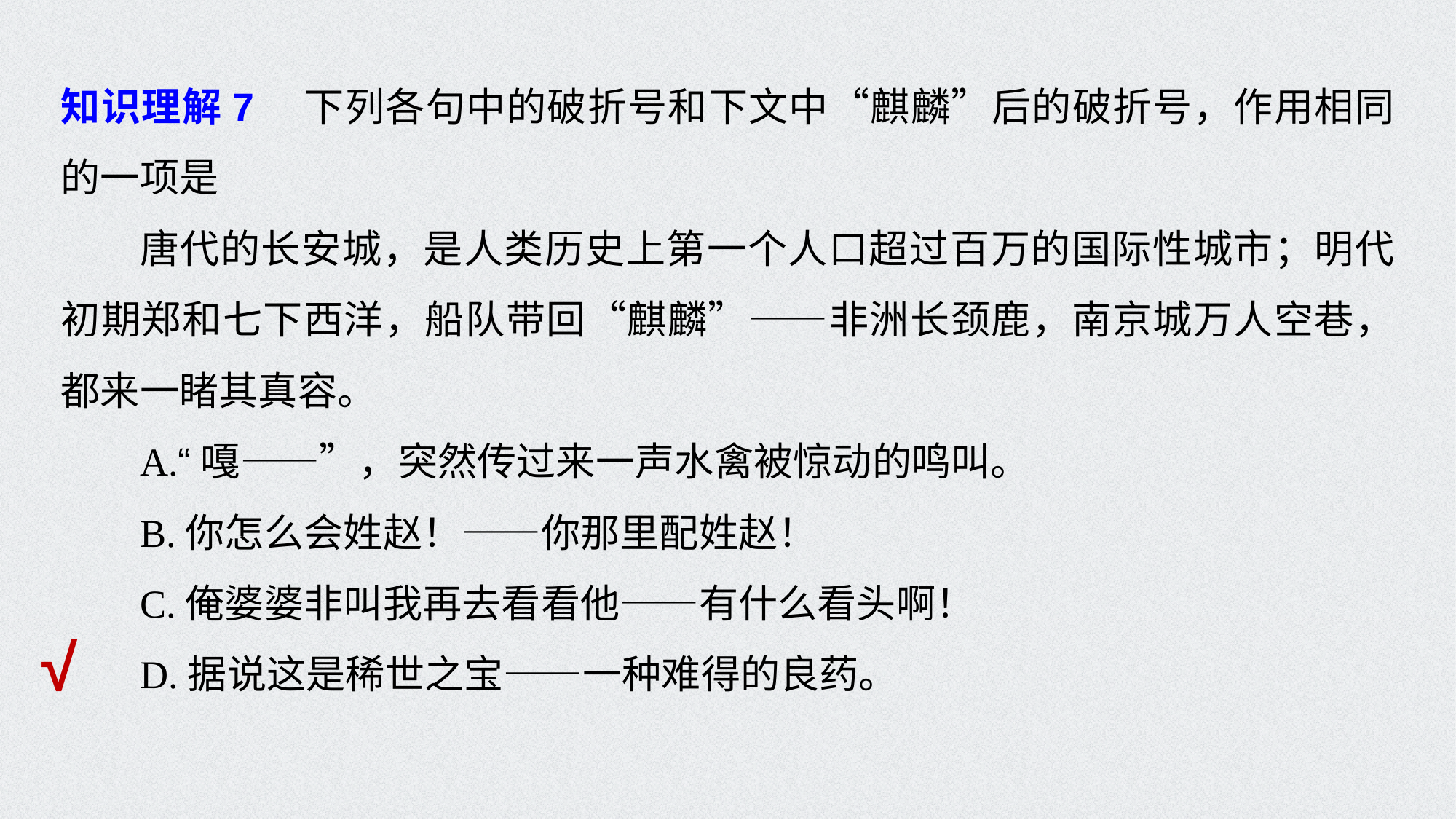

知识理解7　下列各句中的破折号和下文中“麒麟”后的破折号，作用相同的一项是
唐代的长安城，是人类历史上第一个人口超过百万的国际性城市；明代初期郑和七下西洋，船队带回“麒麟”——非洲长颈鹿，南京城万人空巷，都来一睹其真容。
A.“嘎——”，突然传过来一声水禽被惊动的鸣叫。
B.你怎么会姓赵！——你那里配姓赵！
C.俺婆婆非叫我再去看看他——有什么看头啊！
D.据说这是稀世之宝——一种难得的良药。
√